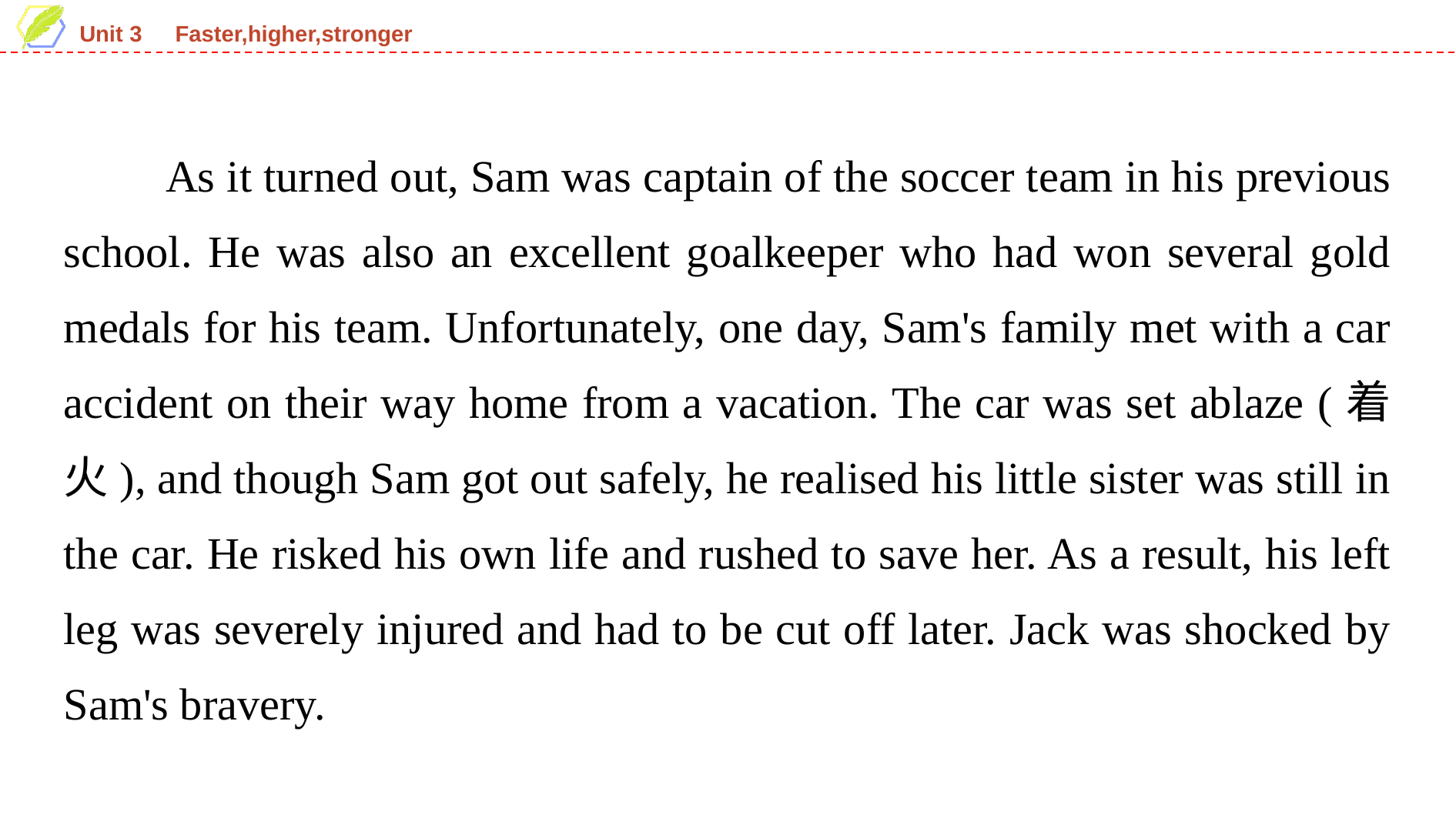

As it turned out, Sam was captain of the soccer team in his previous school. He was also an excellent goalkeeper who had won several gold medals for his team. Unfortunately, one day, Sam's family met with a car accident on their way home from a vacation. The car was set ablaze (着火), and though Sam got out safely, he realised his little sister was still in the car. He risked his own life and rushed to save her. As a result, his left leg was severely injured and had to be cut off later. Jack was shocked by Sam's bravery.